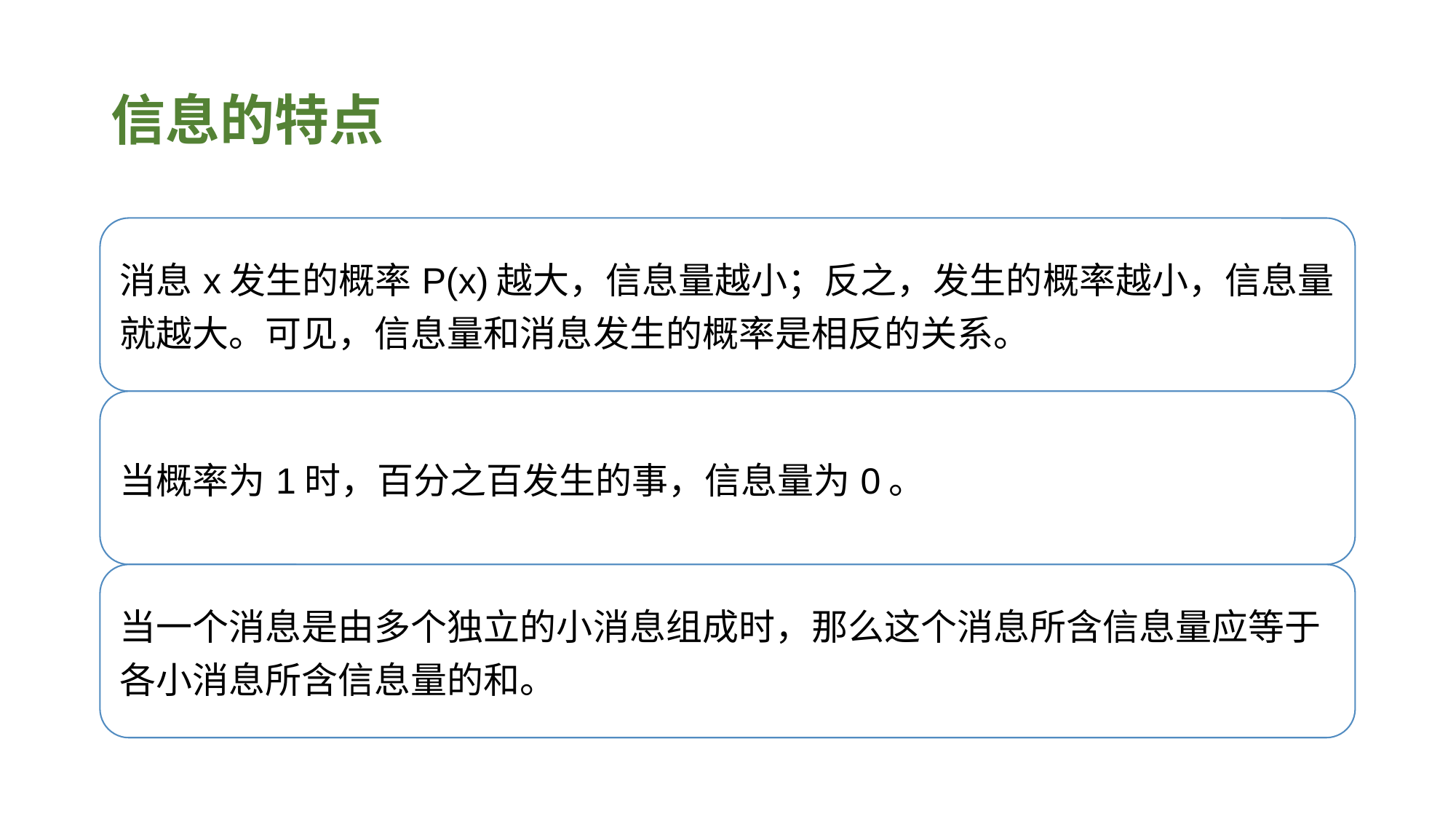

# 信息的特点
消息x发生的概率P(x)越大，信息量越小；反之，发生的概率越小，信息量就越大。可见，信息量和消息发生的概率是相反的关系。
当概率为1时，百分之百发生的事，信息量为0。
当一个消息是由多个独立的小消息组成时，那么这个消息所含信息量应等于各小消息所含信息量的和。